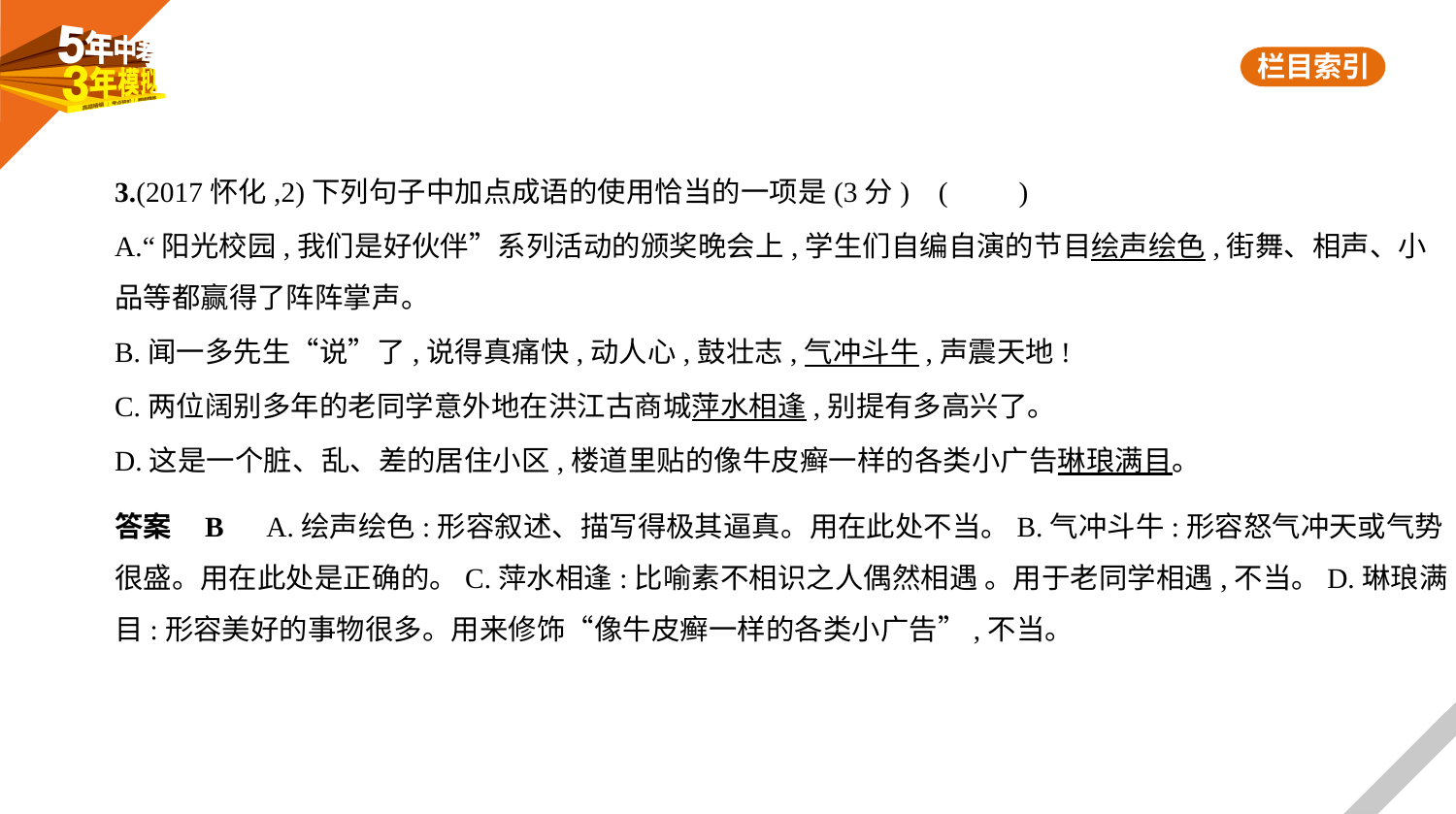

3.(2017怀化,2)下列句子中加点成语的使用恰当的一项是(3分) (　　)
A.“阳光校园,我们是好伙伴”系列活动的颁奖晚会上,学生们自编自演的节目绘声绘色,街舞、相声、小
品等都赢得了阵阵掌声。
B.闻一多先生“说”了,说得真痛快,动人心,鼓壮志,气冲斗牛,声震天地!
C.两位阔别多年的老同学意外地在洪江古商城萍水相逢,别提有多高兴了。
D.这是一个脏、乱、差的居住小区,楼道里贴的像牛皮癣一样的各类小广告琳琅满目。
答案    B　A.绘声绘色:形容叙述、描写得极其逼真。用在此处不当。B.气冲斗牛:形容怒气冲天或气势
很盛。用在此处是正确的。C.萍水相逢:比喻素不相识之人偶然相遇 。用于老同学相遇,不当。D.琳琅满
目:形容美好的事物很多。用来修饰“像牛皮癣一样的各类小广告”,不当。